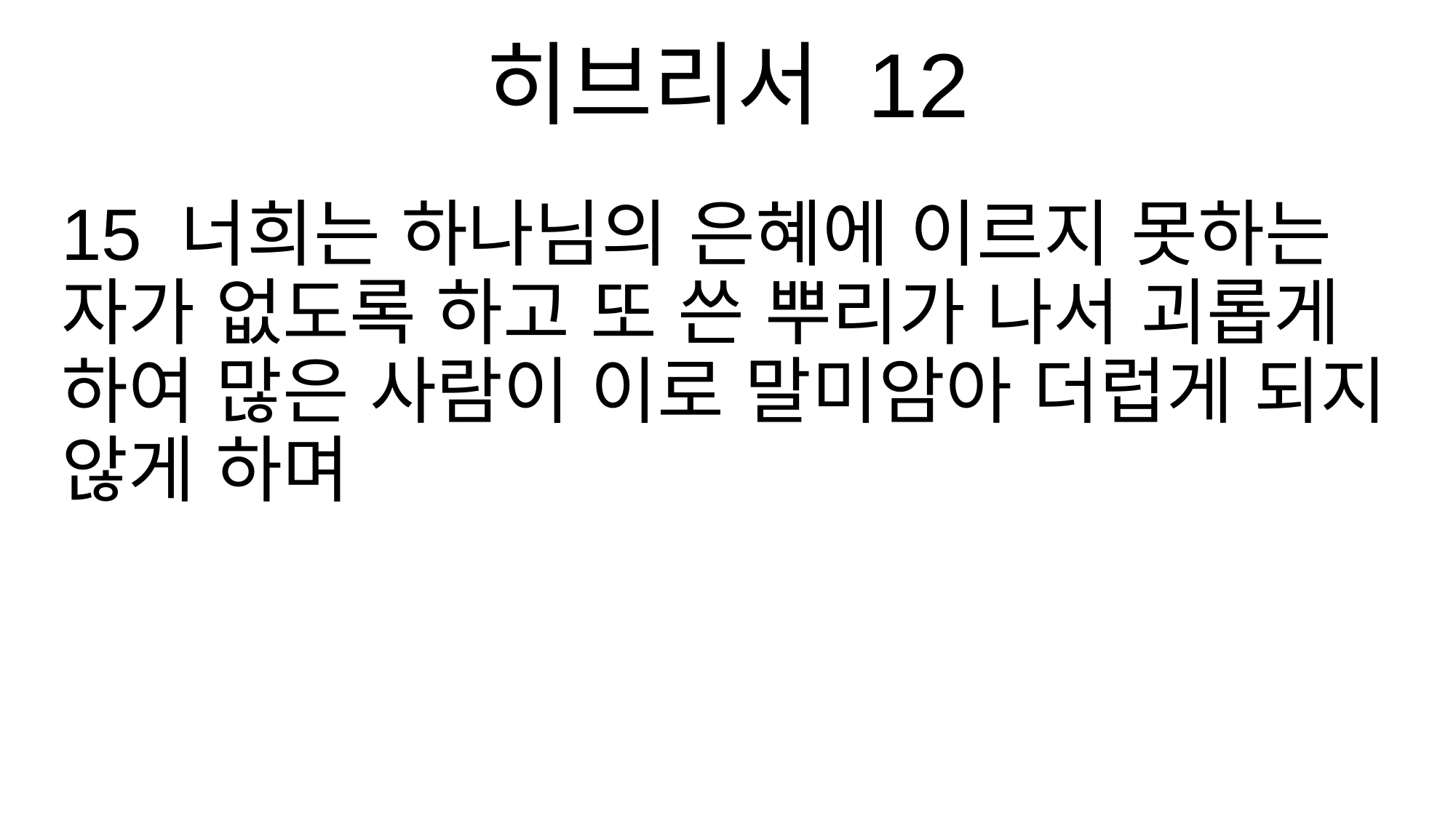

히브리서 12
15 너희는 하나님의 은혜에 이르지 못하는 자가 없도록 하고 또 쓴 뿌리가 나서 괴롭게 하여 많은 사람이 이로 말미암아 더럽게 되지 않게 하며